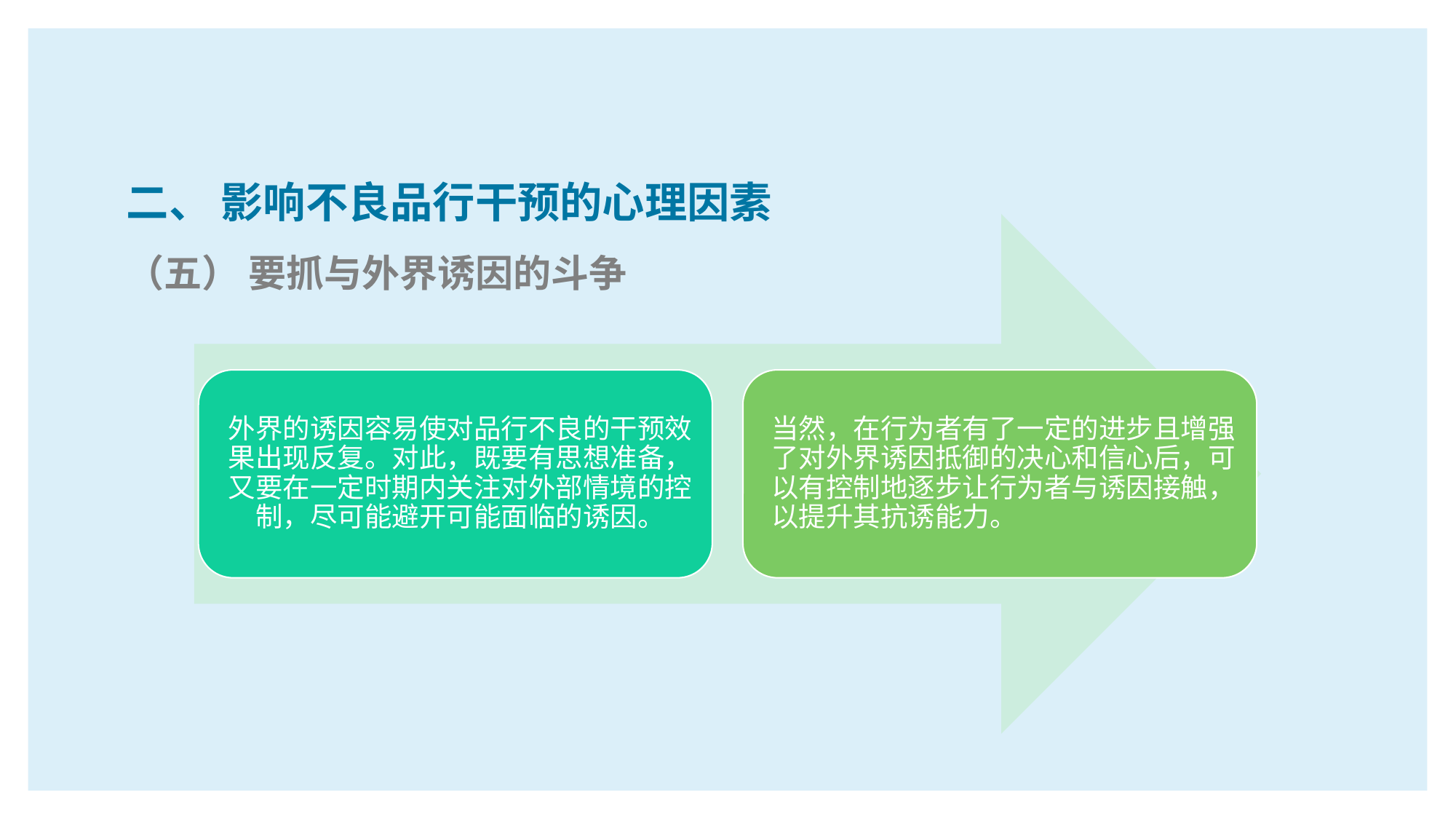

二、 影响不良品行干预的心理因素
（五） 要抓与外界诱因的斗争

外界的诱因容易使对品行不良的干预效果出现反复。对此，既要有思想准备，又要在一定时期内关注对外部情境的控制，尽可能避开可能面临的诱因。
当然，在行为者有了一定的进步且增强了对外界诱因抵御的决心和信心后，可以有控制地逐步让行为者与诱因接触，以提升其抗诱能力。